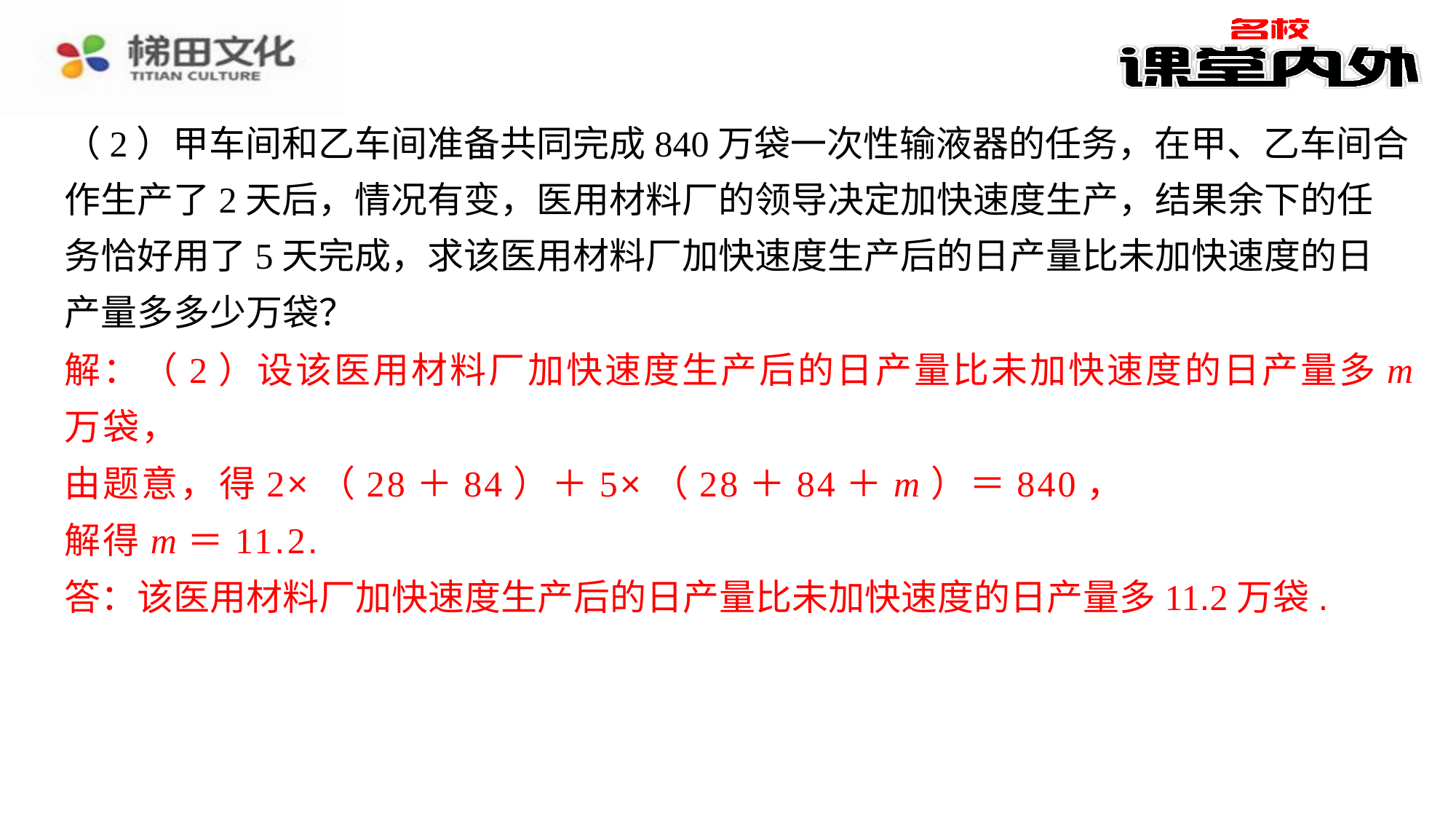

（2）甲车间和乙车间准备共同完成840万袋一次性输液器的任务，在甲、乙车间合
作生产了2天后，情况有变，医用材料厂的领导决定加快速度生产，结果余下的任
务恰好用了5天完成，求该医用材料厂加快速度生产后的日产量比未加快速度的日
产量多多少万袋？
解：（2）设该医用材料厂加快速度生产后的日产量比未加快速度的日产量多m
万袋，
由题意，得2×（28＋84）＋5×（28＋84＋m）＝840，
解得m＝11.2.
答：该医用材料厂加快速度生产后的日产量比未加快速度的日产量多11.2万袋.
解：（2）设该医用材料厂加快速度生产后的日产量比未加快速度的日产量多m
万袋，
由题意，得2×（28＋84）＋5×（28＋84＋m）＝840，
解得m＝11.2.
答：该医用材料厂加快速度生产后的日产量比未加快速度的日产量多11.2万袋.